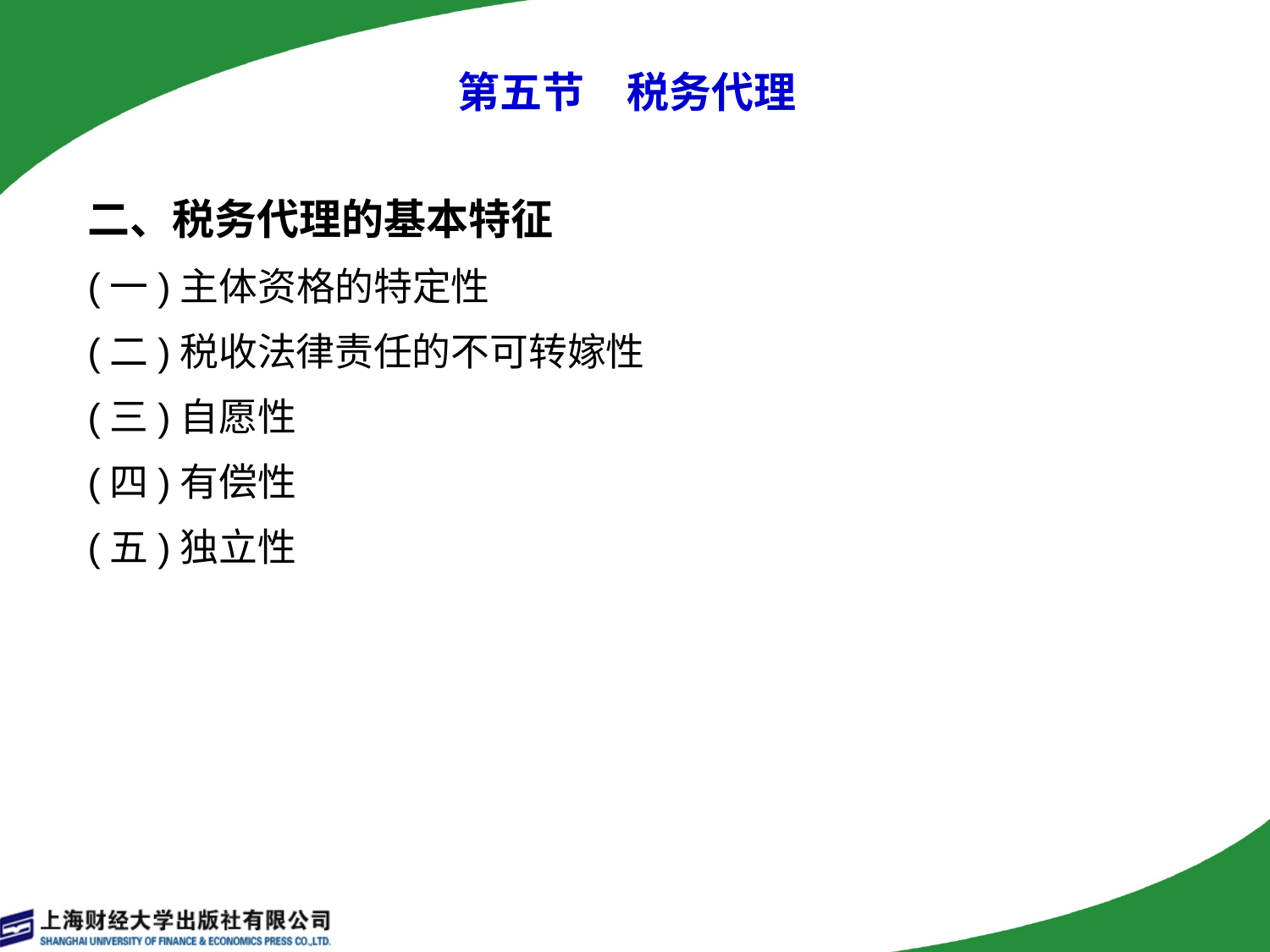

# 第五节　税务代理
二、税务代理的基本特征
(一)主体资格的特定性
(二)税收法律责任的不可转嫁性
(三)自愿性
(四)有偿性
(五)独立性